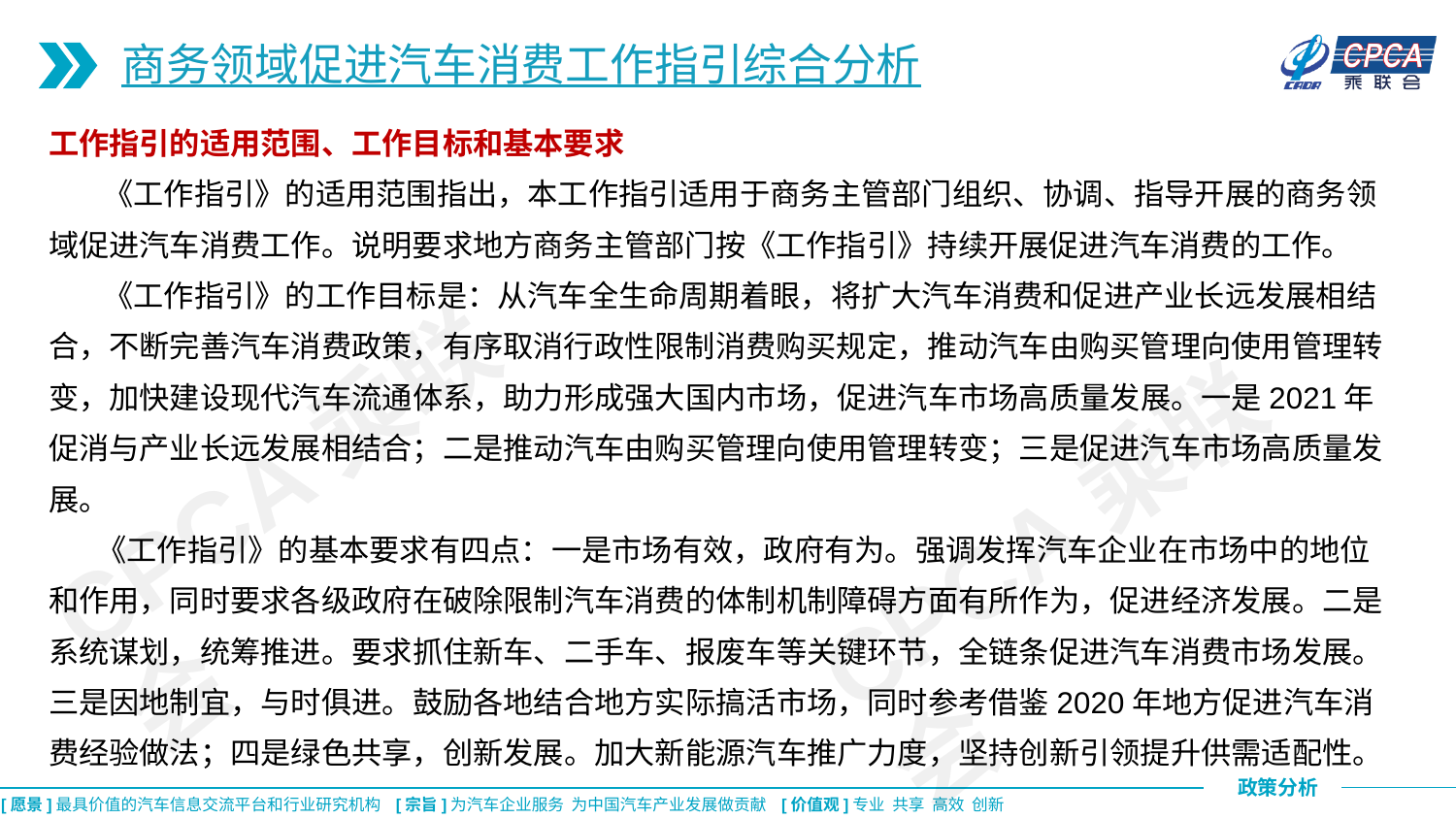

商务领域促进汽车消费工作指引综合分析
工作指引的适用范围、工作目标和基本要求
       《工作指引》的适用范围指出，本工作指引适用于商务主管部门组织、协调、指导开展的商务领域促进汽车消费工作。说明要求地方商务主管部门按《工作指引》持续开展促进汽车消费的工作。
       《工作指引》的工作目标是：从汽车全生命周期着眼，将扩大汽车消费和促进产业长远发展相结合，不断完善汽车消费政策，有序取消行政性限制消费购买规定，推动汽车由购买管理向使用管理转变，加快建设现代汽车流通体系，助力形成强大国内市场，促进汽车市场高质量发展。一是2021年促消与产业长远发展相结合；二是推动汽车由购买管理向使用管理转变；三是促进汽车市场高质量发展。
      《工作指引》的基本要求有四点：一是市场有效，政府有为。强调发挥汽车企业在市场中的地位和作用，同时要求各级政府在破除限制汽车消费的体制机制障碍方面有所作为，促进经济发展。二是系统谋划，统筹推进。要求抓住新车、二手车、报废车等关键环节，全链条促进汽车消费市场发展。三是因地制宜，与时俱进。鼓励各地结合地方实际搞活市场，同时参考借鉴2020年地方促进汽车消费经验做法；四是绿色共享，创新发展。加大新能源汽车推广力度，坚持创新引领提升供需适配性。
CPCA乘联会
CPCA乘联会